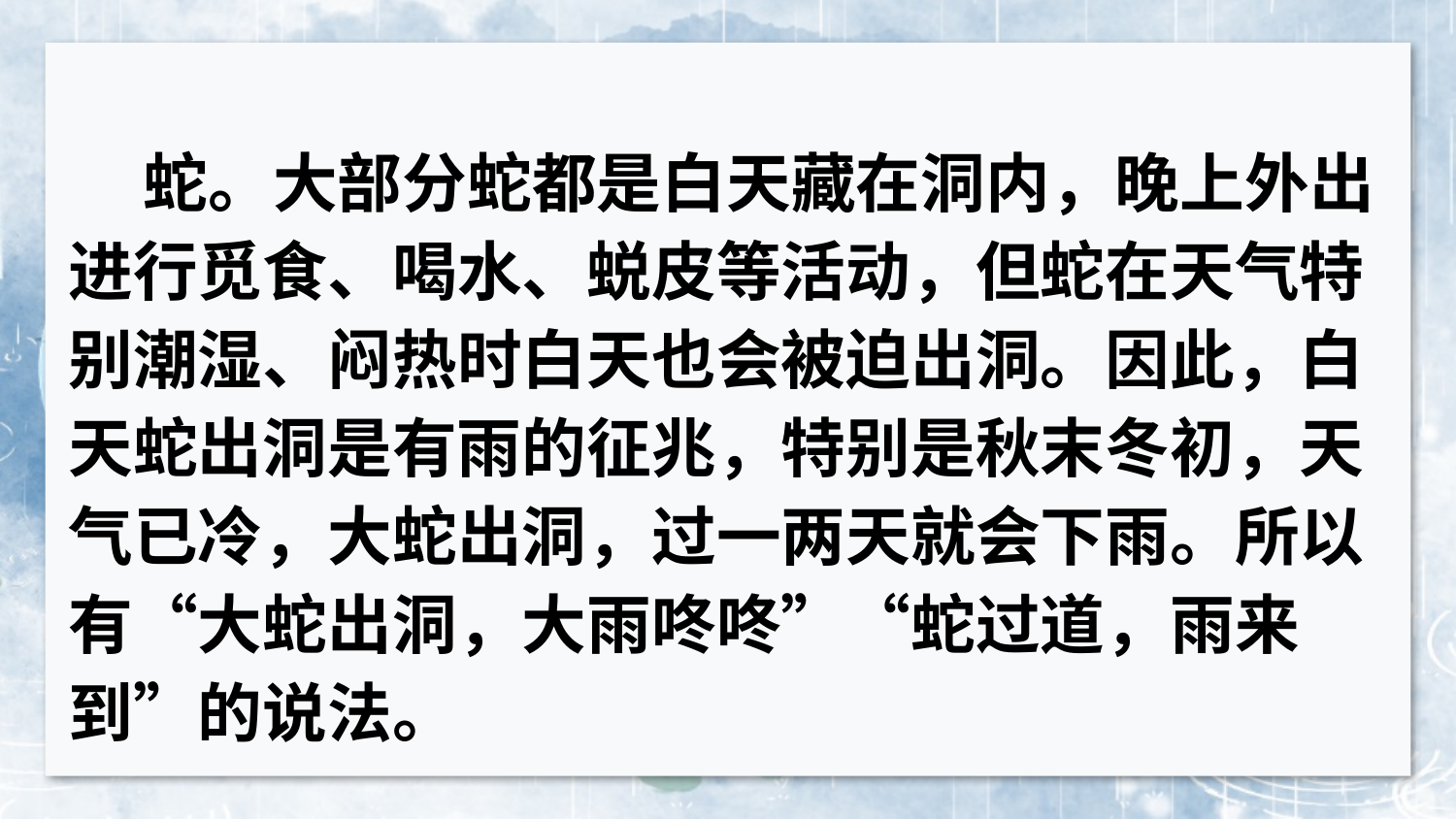

蛇。大部分蛇都是白天藏在洞内，晚上外出进行觅食、喝水、蜕皮等活动，但蛇在天气特别潮湿、闷热时白天也会被迫出洞。因此，白天蛇出洞是有雨的征兆，特别是秋末冬初，天气已冷，大蛇出洞，过一两天就会下雨。所以有“大蛇出洞，大雨咚咚”“蛇过道，雨来到”的说法。